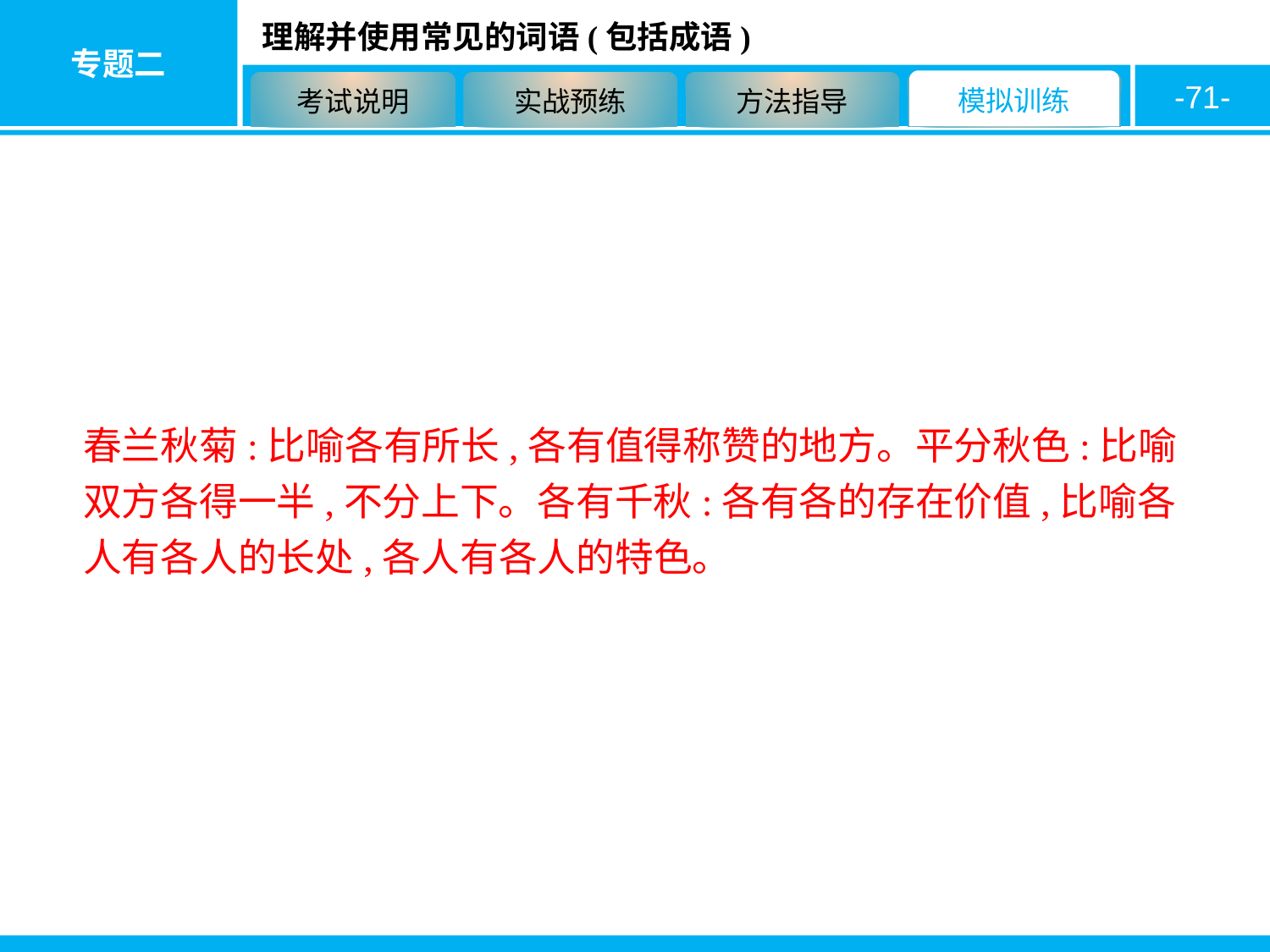

-71-
春兰秋菊:比喻各有所长,各有值得称赞的地方。平分秋色:比喻双方各得一半,不分上下。各有千秋:各有各的存在价值,比喻各人有各人的长处,各人有各人的特色。